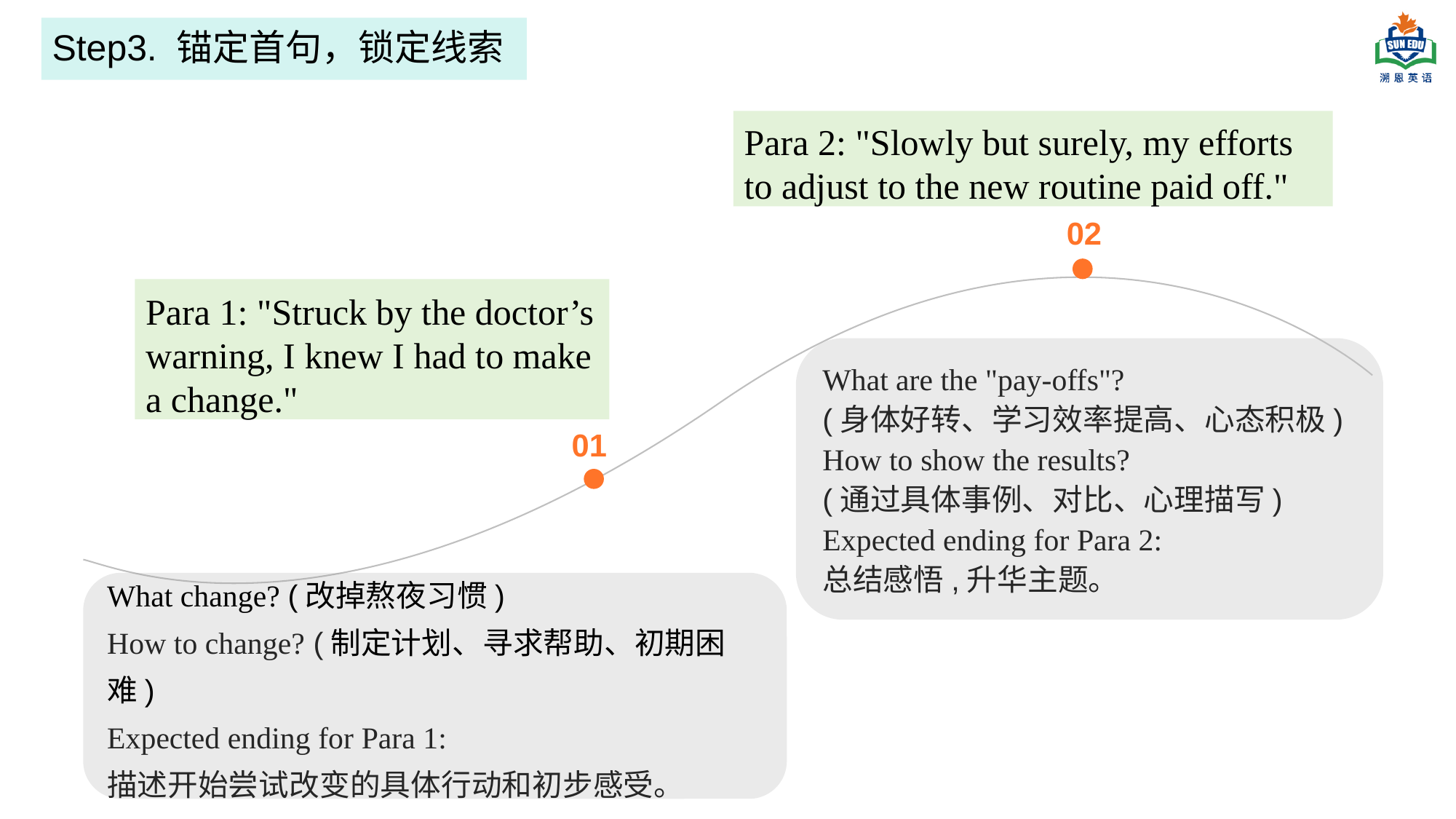

# Step3. 锚定首句，锁定线索
Para 2: "Slowly but surely, my efforts to adjust to the new routine paid off."
02

Para 1: "Struck by the doctor’s warning, I knew I had to make a change."
What are the "pay-offs"?
(身体好转、学习效率提高、心态积极)
How to show the results?
(通过具体事例、对比、心理描写)
Expected ending for Para 2:
总结感悟,升华主题。
01

What change? (改掉熬夜习惯)
How to change? (制定计划、寻求帮助、初期困难)
Expected ending for Para 1:
描述开始尝试改变的具体行动和初步感受。